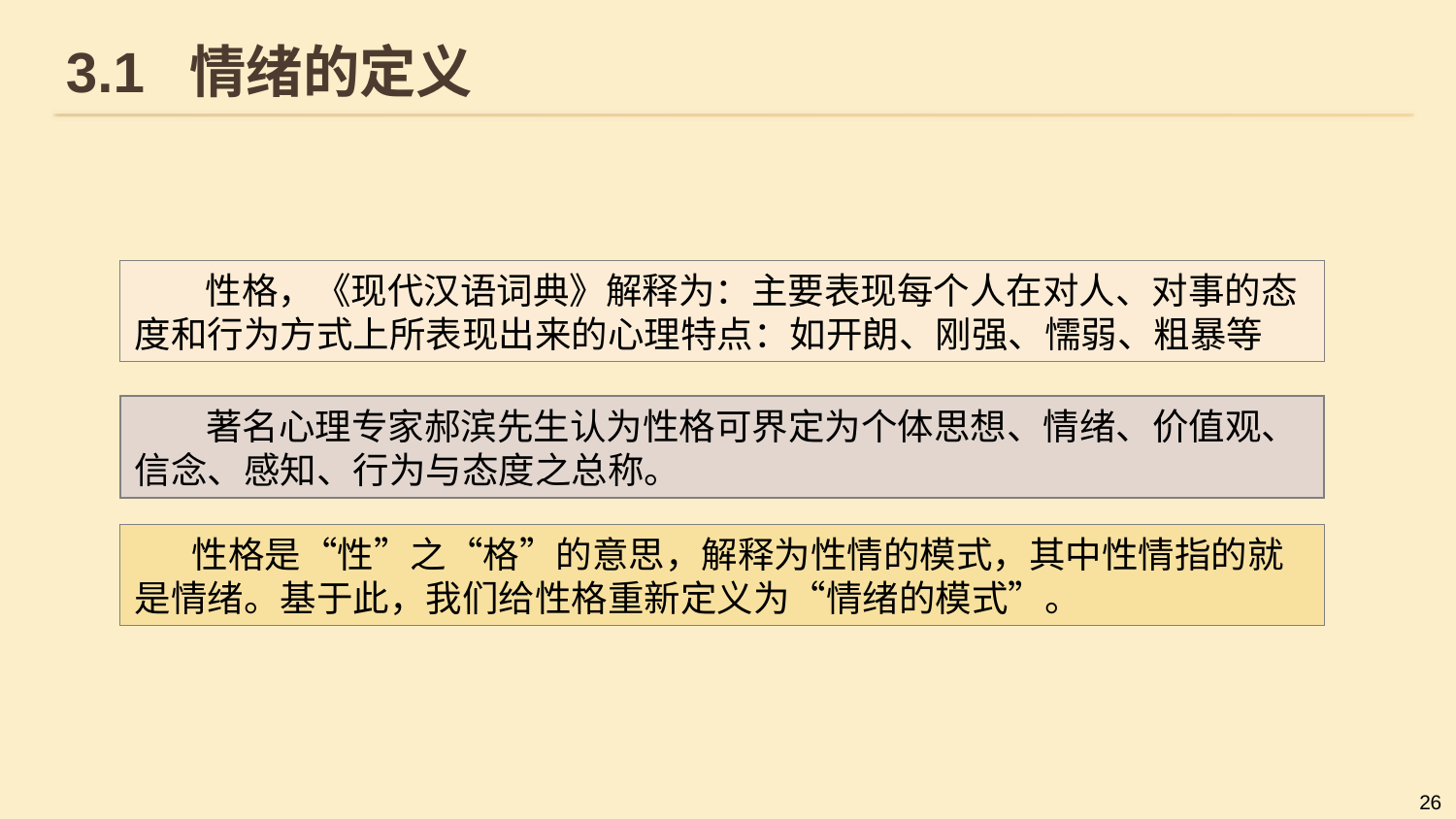

# 3.1  情绪的定义
性格，《现代汉语词典》解释为：主要表现每个人在对人、对事的态度和行为方式上所表现出来的心理特点：如开朗、刚强、懦弱、粗暴等
著名心理专家郝滨先生认为性格可界定为个体思想、情绪、价值观、信念、感知、行为与态度之总称。
性格是“性”之“格”的意思，解释为性情的模式，其中性情指的就是情绪。基于此，我们给性格重新定义为“情绪的模式”。
26